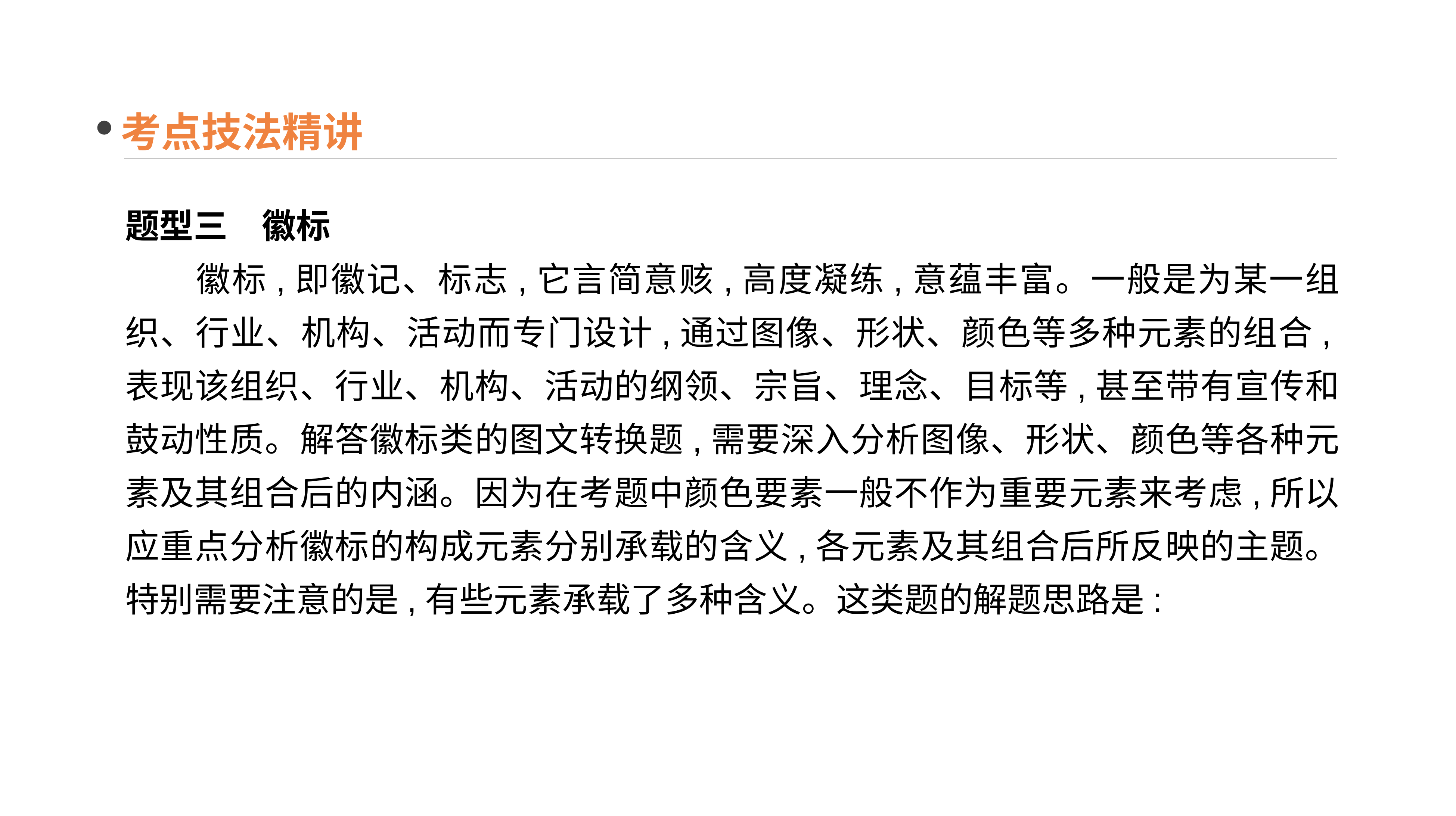

考点技法精讲

题型三　徽标
　　徽标,即徽记、标志,它言简意赅,高度凝练,意蕴丰富。一般是为某一组织、行业、机构、活动而专门设计,通过图像、形状、颜色等多种元素的组合,表现该组织、行业、机构、活动的纲领、宗旨、理念、目标等,甚至带有宣传和鼓动性质。解答徽标类的图文转换题,需要深入分析图像、形状、颜色等各种元素及其组合后的内涵。因为在考题中颜色要素一般不作为重要元素来考虑,所以应重点分析徽标的构成元素分别承载的含义,各元素及其组合后所反映的主题。特别需要注意的是,有些元素承载了多种含义。这类题的解题思路是: